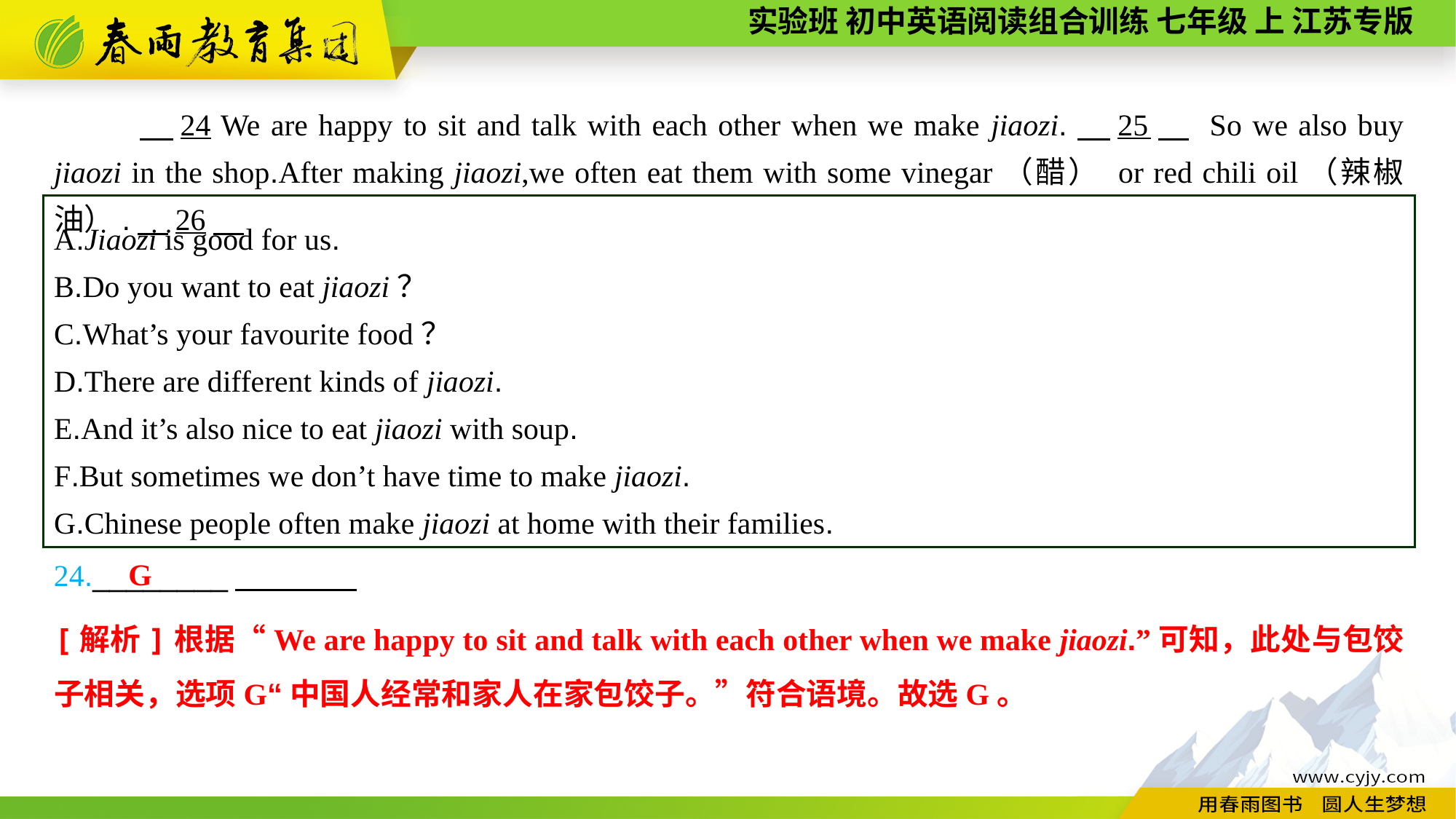

24 We are happy to sit and talk with each other when we make jiaozi.　25　 So we also buy jiaozi in the shop.After making jiaozi,we often eat them with some vinegar（醋） or red chili oil（辣椒油）.　26

A.Jiaozi is good for us.
B.Do you want to eat jiaozi？
C.What’s your favourite food？
D.There are different kinds of jiaozi.
E.And it’s also nice to eat jiaozi with soup.
F.But sometimes we don’t have time to make jiaozi.
G.Chinese people often make jiaozi at home with their families.
G
24.________
[解析]根据“We are happy to sit and talk with each other when we make jiaozi.”可知，此处与包饺子相关，选项G“中国人经常和家人在家包饺子。”符合语境。故选G。